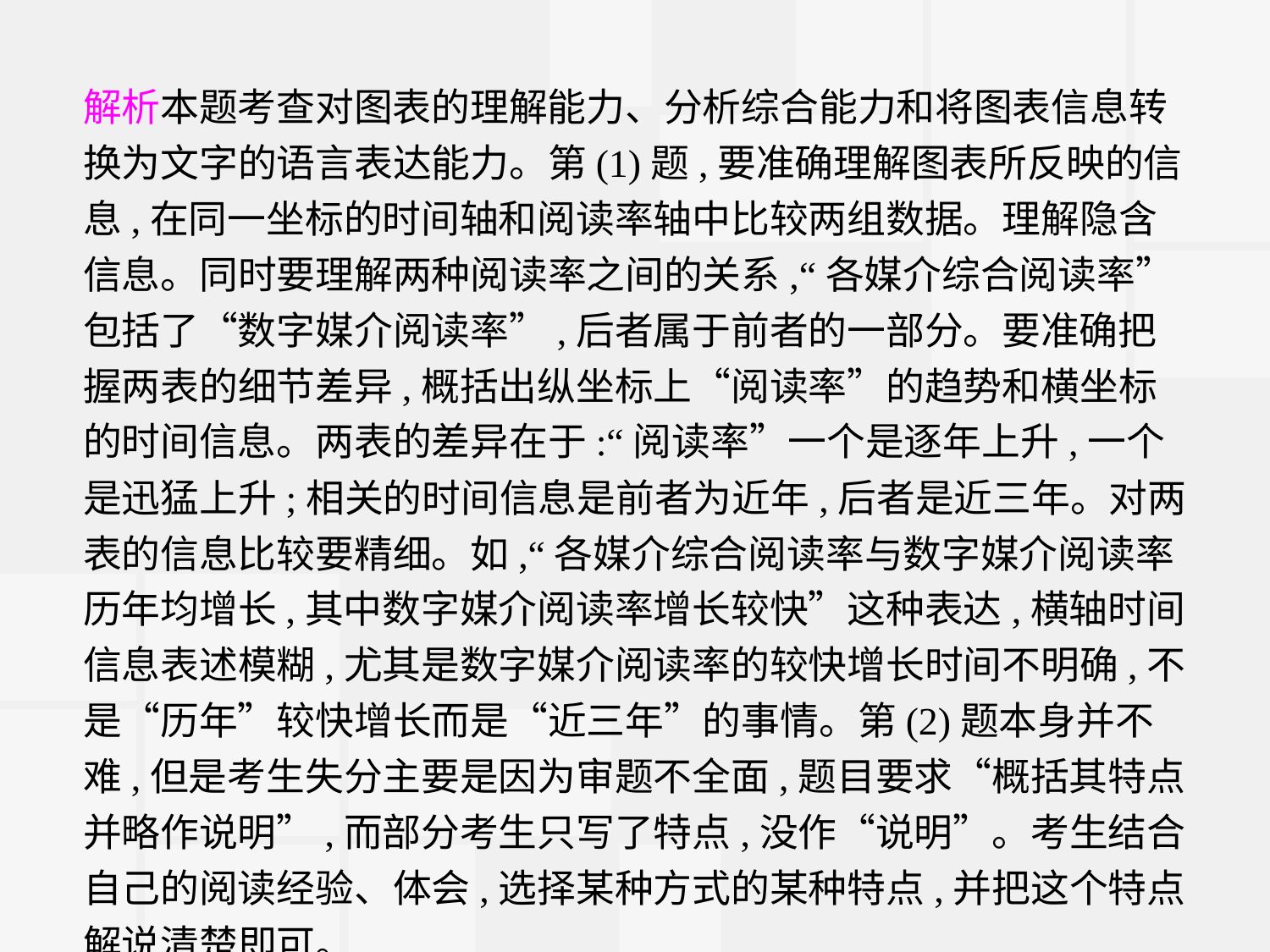

解析本题考查对图表的理解能力、分析综合能力和将图表信息转换为文字的语言表达能力。第(1)题,要准确理解图表所反映的信息,在同一坐标的时间轴和阅读率轴中比较两组数据。理解隐含信息。同时要理解两种阅读率之间的关系,“各媒介综合阅读率”包括了“数字媒介阅读率”,后者属于前者的一部分。要准确把握两表的细节差异,概括出纵坐标上“阅读率”的趋势和横坐标的时间信息。两表的差异在于:“阅读率”一个是逐年上升,一个是迅猛上升;相关的时间信息是前者为近年,后者是近三年。对两表的信息比较要精细。如,“各媒介综合阅读率与数字媒介阅读率历年均增长,其中数字媒介阅读率增长较快”这种表达,横轴时间信息表述模糊,尤其是数字媒介阅读率的较快增长时间不明确,不是“历年”较快增长而是“近三年”的事情。第(2)题本身并不难,但是考生失分主要是因为审题不全面,题目要求“概括其特点并略作说明”,而部分考生只写了特点,没作“说明”。考生结合自己的阅读经验、体会,选择某种方式的某种特点,并把这个特点解说清楚即可。